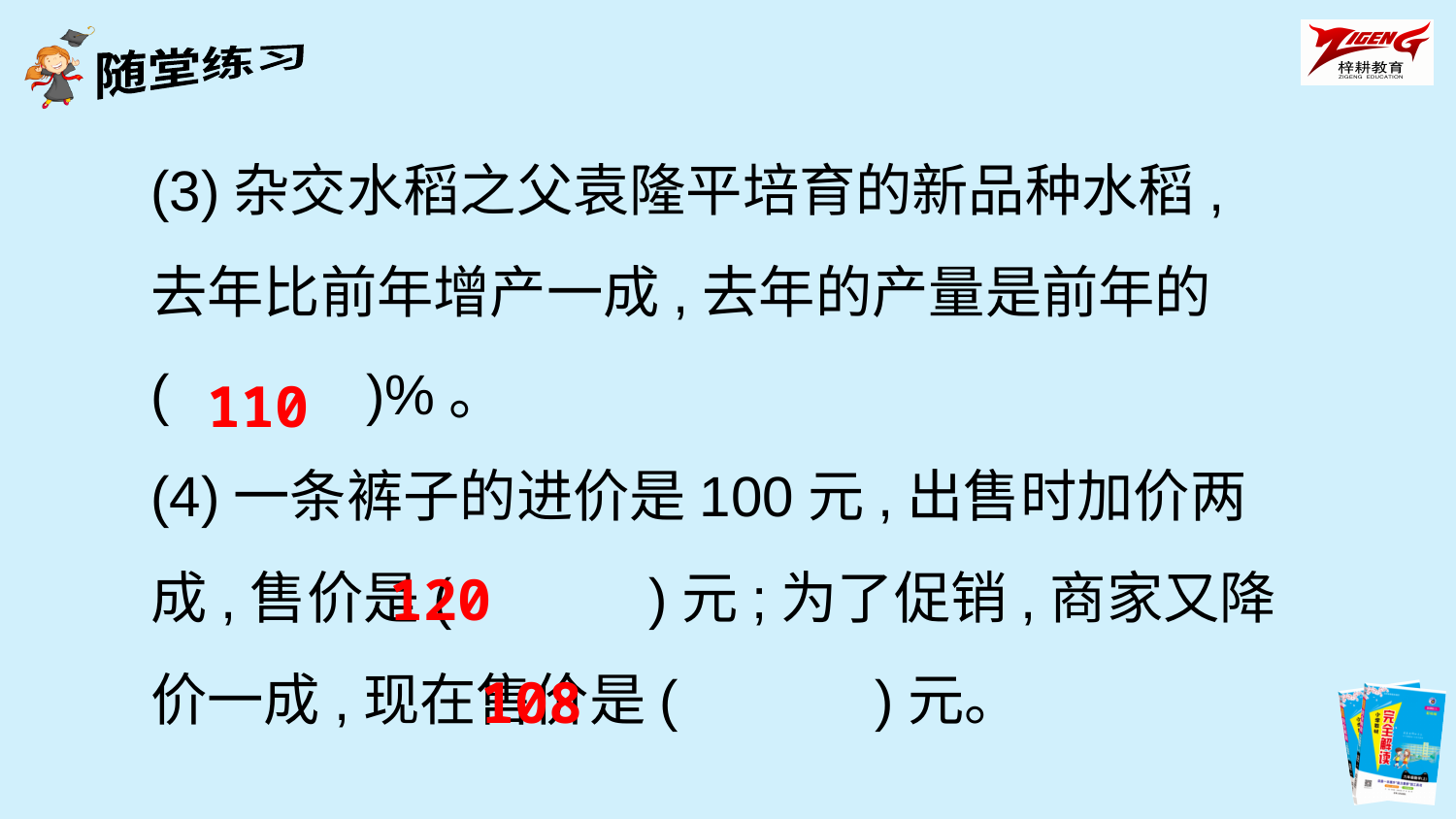

(3)杂交水稻之父袁隆平培育的新品种水稻,去年比前年增产一成,去年的产量是前年的
(　　　)%。
(4)一条裤子的进价是100元,出售时加价两成,售价是(　　　)元;为了促销,商家又降价一成,现在售价是(　　　)元。
110
120
108